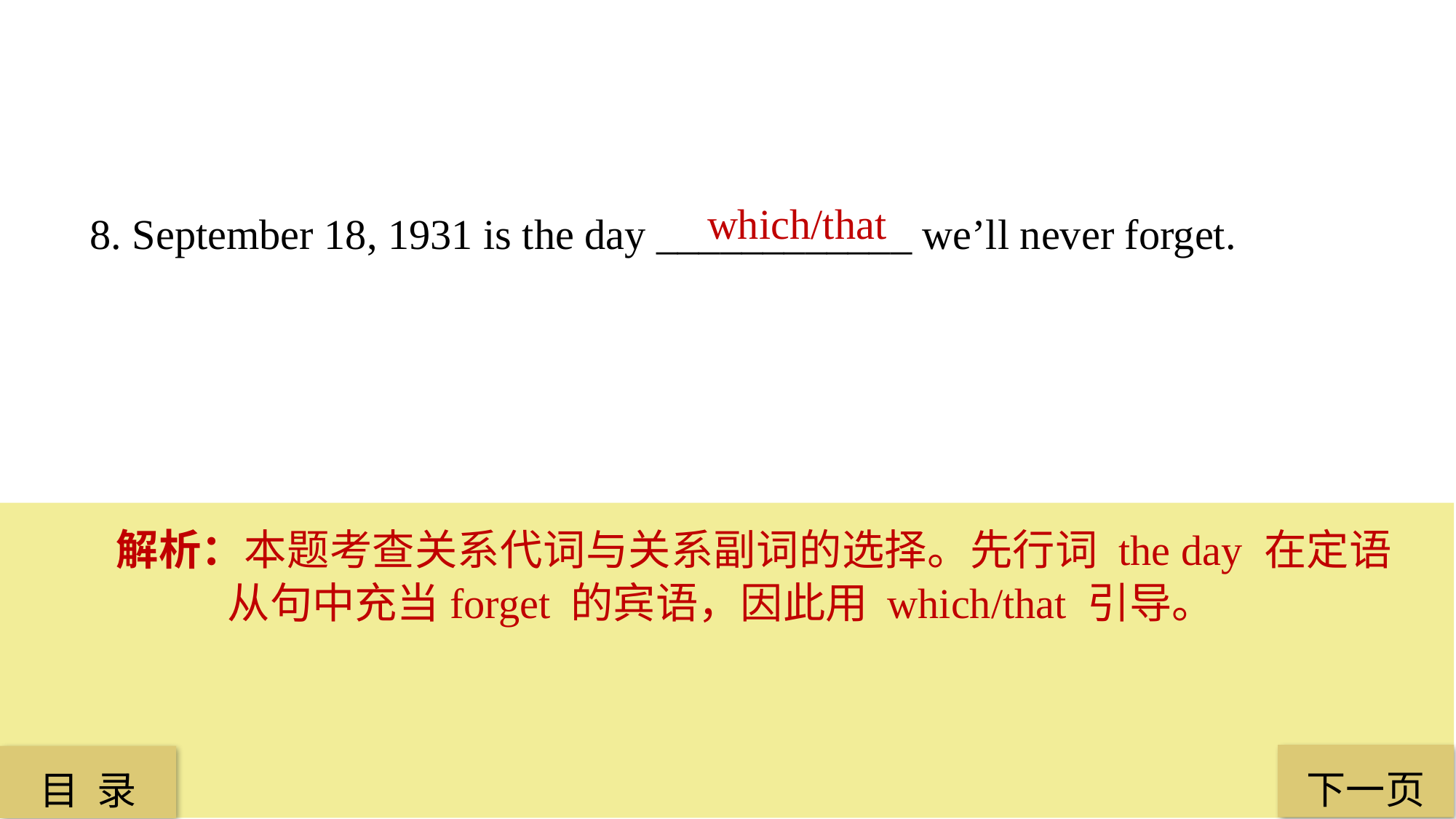

which/that
8. September 18, 1931 is the day ____________ we’ll never forget.
解析：本题考查关系代词与关系副词的选择。先行词 the day 在定语从句中充当forget 的宾语，因此用 which/that 引导。